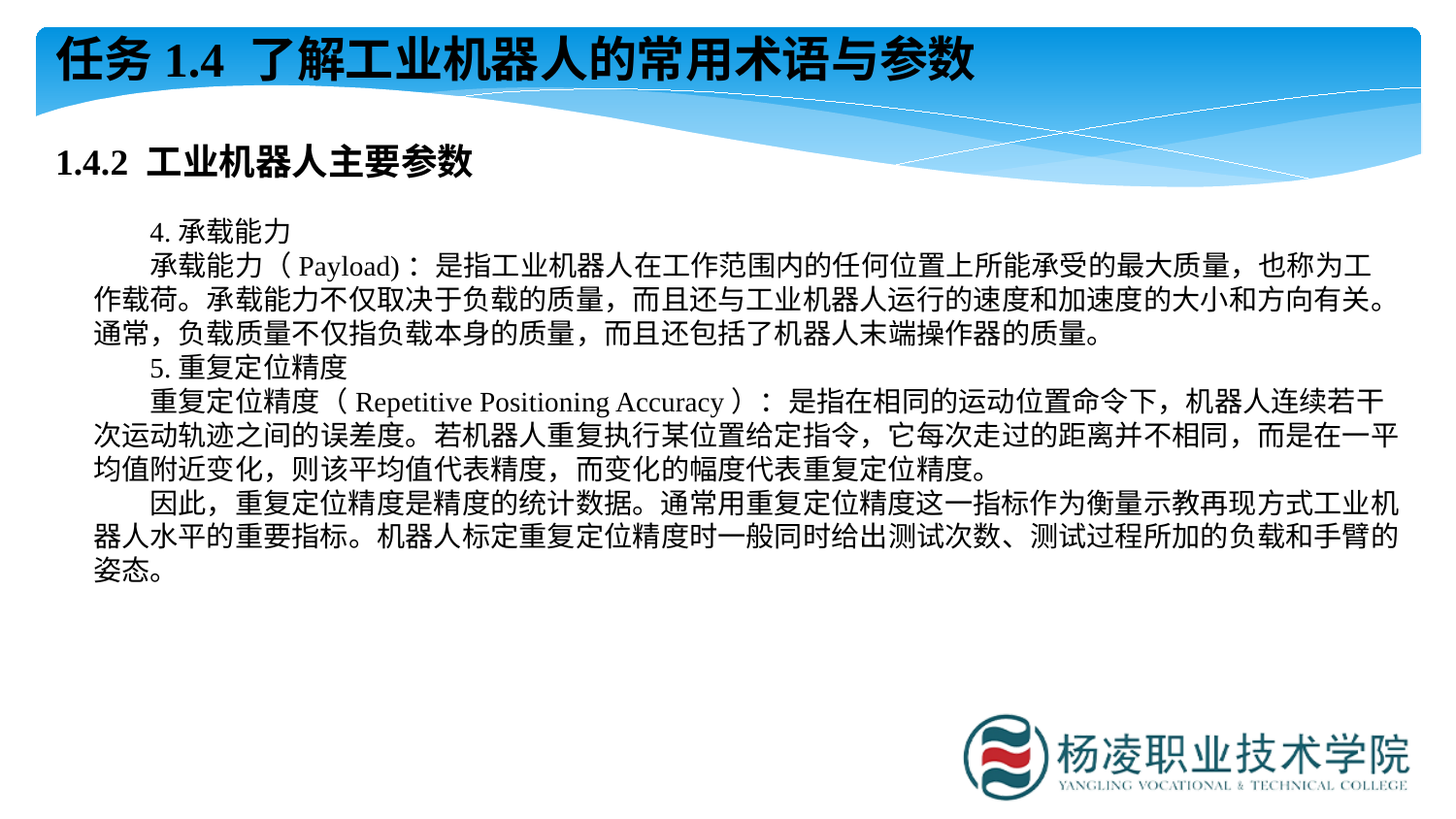

任务1.4 了解工业机器人的常用术语与参数
1.4.2 工业机器人主要参数
4.承载能力
承载能力（Payload)：是指工业机器人在工作范围内的任何位置上所能承受的最大质量，也称为工作载荷。承载能力不仅取决于负载的质量，而且还与工业机器人运行的速度和加速度的大小和方向有关。通常，负载质量不仅指负载本身的质量，而且还包括了机器人末端操作器的质量。
5.重复定位精度
重复定位精度（Repetitive Positioning Accuracy）：是指在相同的运动位置命令下，机器人连续若干次运动轨迹之间的误差度。若机器人重复执行某位置给定指令，它每次走过的距离并不相同，而是在一平均值附近变化，则该平均值代表精度，而变化的幅度代表重复定位精度。
因此，重复定位精度是精度的统计数据。通常用重复定位精度这一指标作为衡量示教再现方式工业机器人水平的重要指标。机器人标定重复定位精度时一般同时给出测试次数、测试过程所加的负载和手臂的姿态。